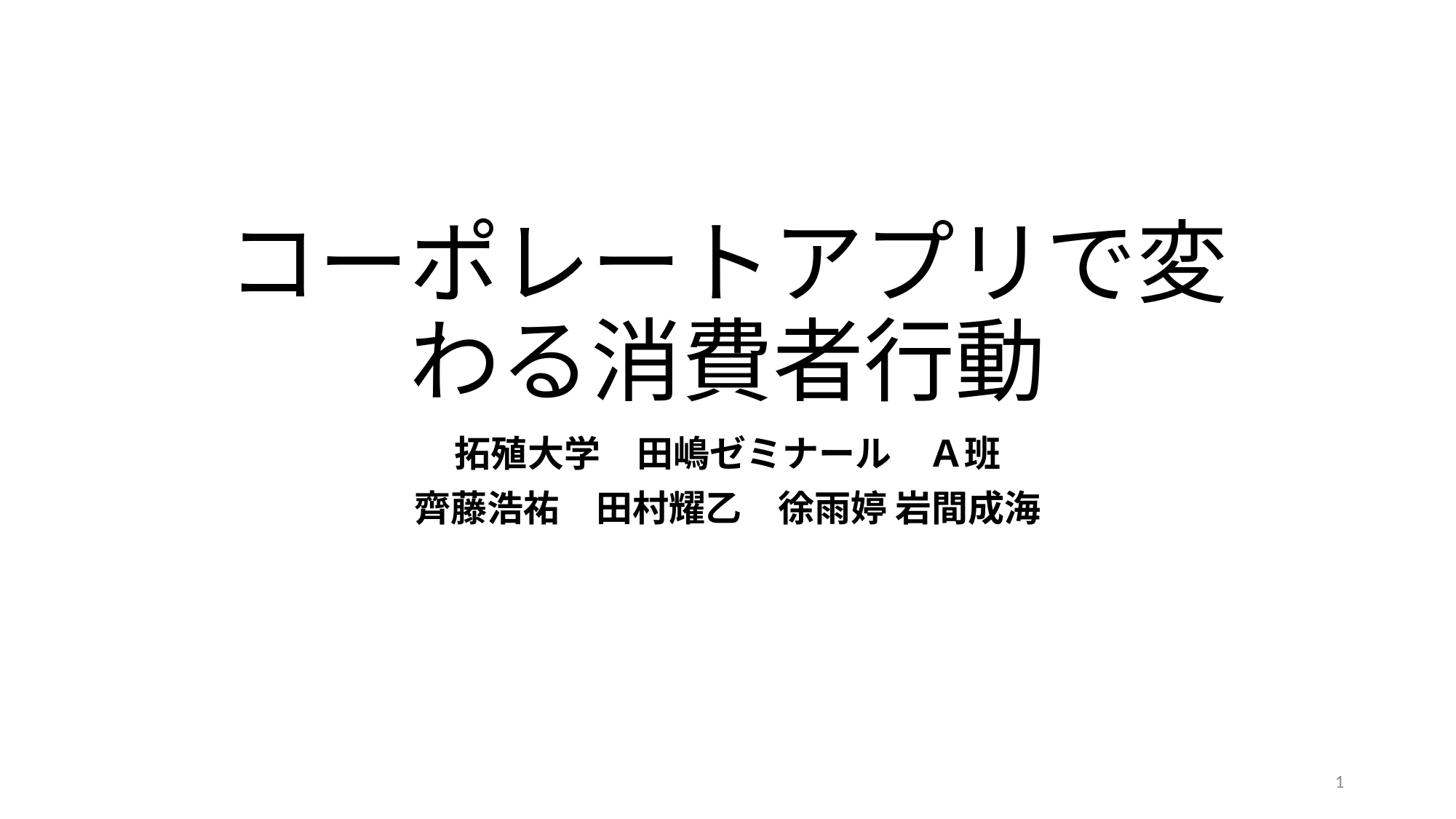

# コーポレートアプリで変わる消費者行動
拓殖大学　田嶋ゼミナール　Ａ班
齊藤浩祐　田村耀乙　徐雨婷 岩間成海

1